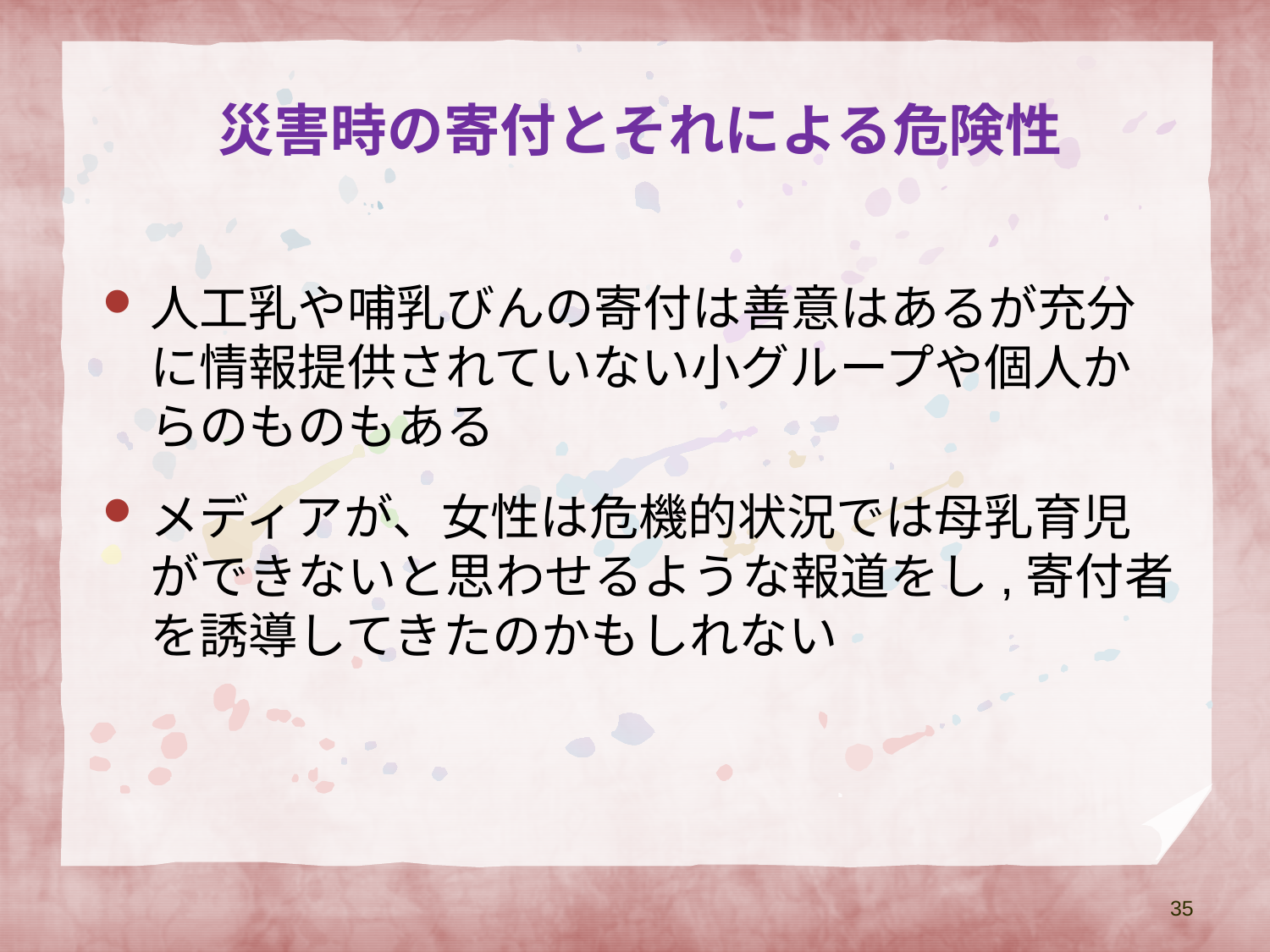

# 災害時の寄付とそれによる危険性
人工乳や哺乳びんの寄付は善意はあるが充分に情報提供されていない小グループや個人からのものもある
メディアが、女性は危機的状況では母乳育児ができないと思わせるような報道をし,寄付者を誘導してきたのかもしれない
35